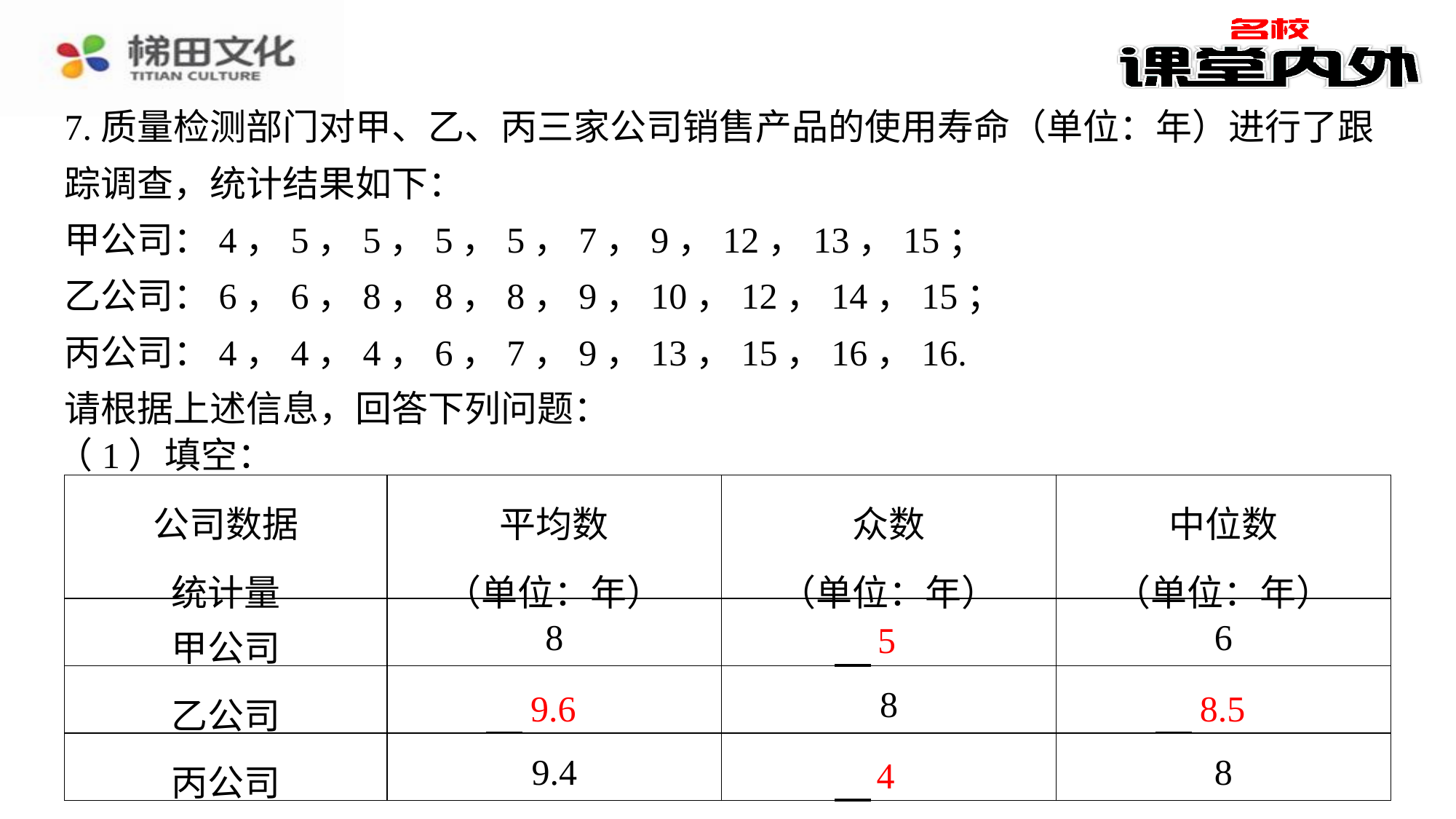

7.质量检测部门对甲、乙、丙三家公司销售产品的使用寿命（单位：年）进行了跟踪调查，统计结果如下：
甲公司：4，5，5，5，5，7，9，12，13，15；
乙公司：6，6，8，8，8，9，10，12，14，15；
丙公司：4，4，4，6，7，9，13，15，16，16.
请根据上述信息，回答下列问题：
（1）填空：
| 公司数据 统计量 | 平均数 （单位：年） | 众数 （单位：年） | 中位数 （单位：年） |
| --- | --- | --- | --- |
| 甲公司 | 8 | 5　⁠ | 6 |
| 乙公司 | 9.6　⁠ | 8 | 8.5　⁠ |
| 丙公司 | 9.4 | 4　⁠ | 8 |
5
9.6
8.5
4